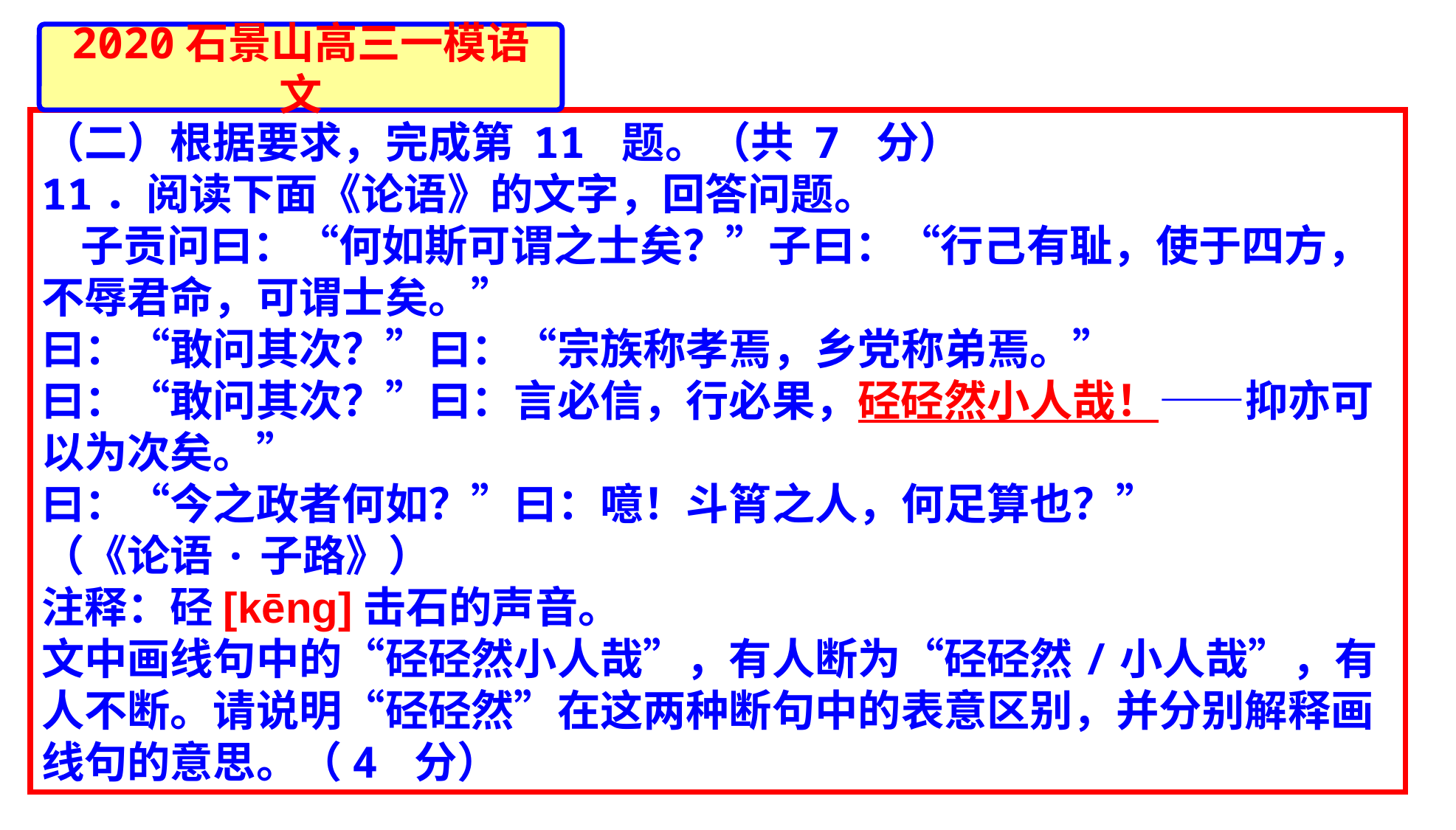

2020石景山高三一模语文
（二）根据要求，完成第 11 题。（共 7 分）
11．阅读下面《论语》的文字，回答问题。
   子贡问曰：“何如斯可谓之士矣？”子曰：“行己有耻，使于四方，不辱君命，可谓士矣。”
曰：“敢问其次？”曰：“宗族称孝焉，乡党称弟焉。”
曰：“敢问其次？”曰：言必信，行必果，硁硁然小人哉！——抑亦可以为次矣。”
曰：“今之政者何如？”曰：噫！斗筲之人，何足算也？”
（《论语·子路》）
注释：硁[kēng]击石的声音。
文中画线句中的“硁硁然小人哉”，有人断为“硁硁然/小人哉”，有人不断。请说明“硁硁然”在这两种断句中的表意区别，并分别解释画线句的意思。（4 分）